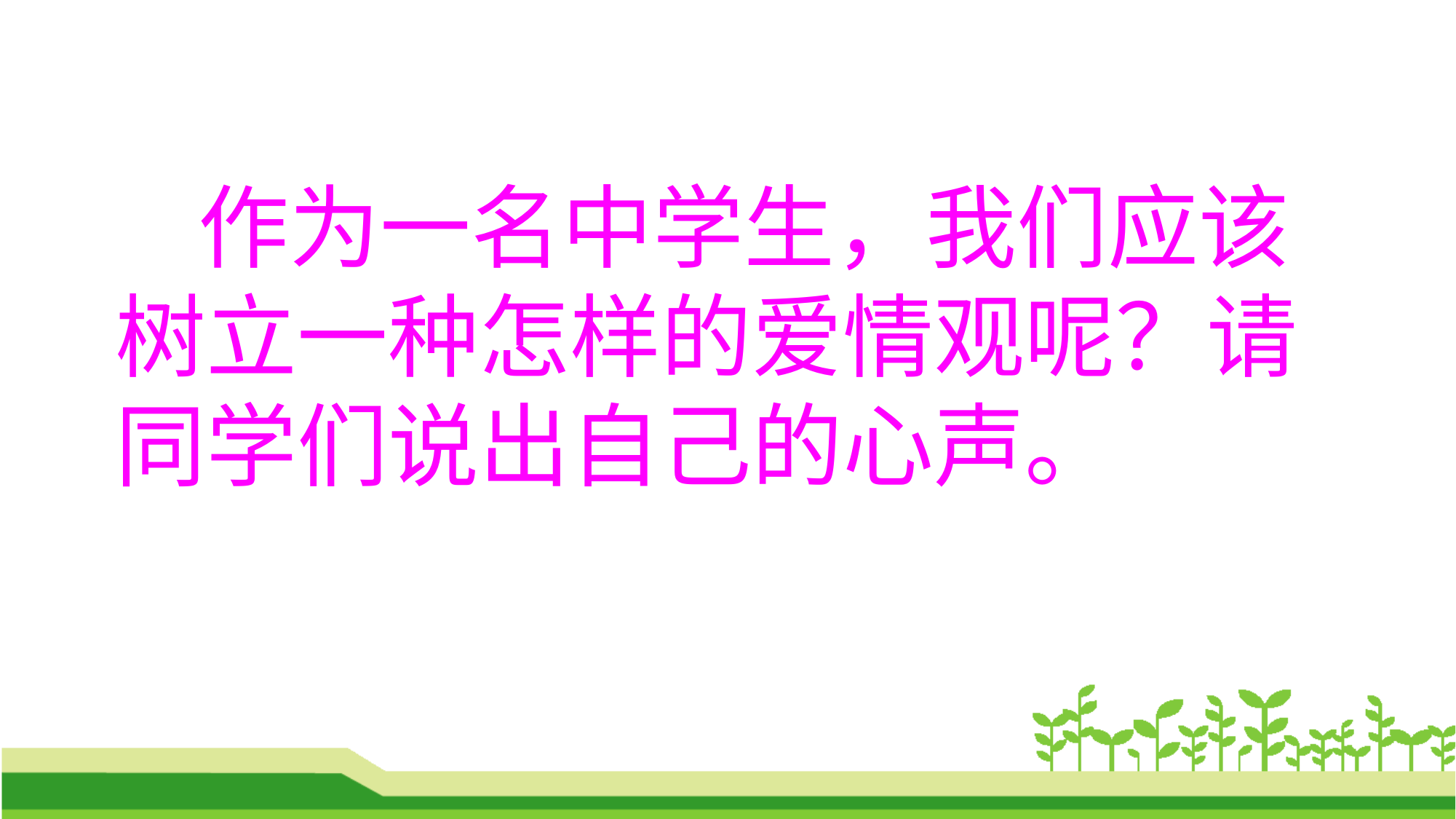

作为一名中学生，我们应该树立一种怎样的爱情观呢？请同学们说出自己的心声。